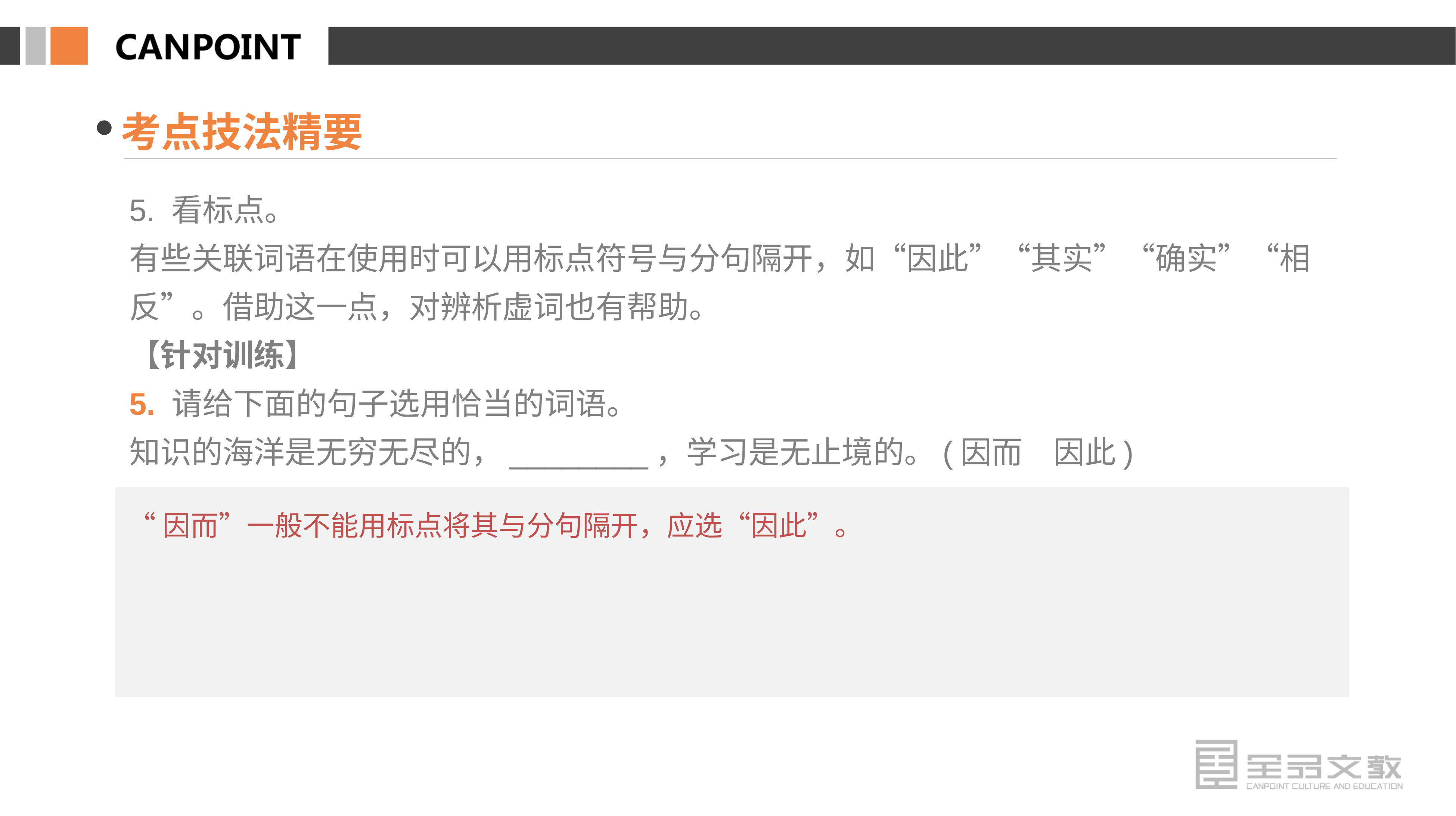

考点技法精要

5. 看标点。
有些关联词语在使用时可以用标点符号与分句隔开，如“因此”“其实”“确实”“相反”。借助这一点，对辨析虚词也有帮助。
【针对训练】
5. 请给下面的句子选用恰当的词语。
知识的海洋是无穷无尽的，________，学习是无止境的。(因而　因此)

“因而”一般不能用标点将其与分句隔开，应选“因此”。